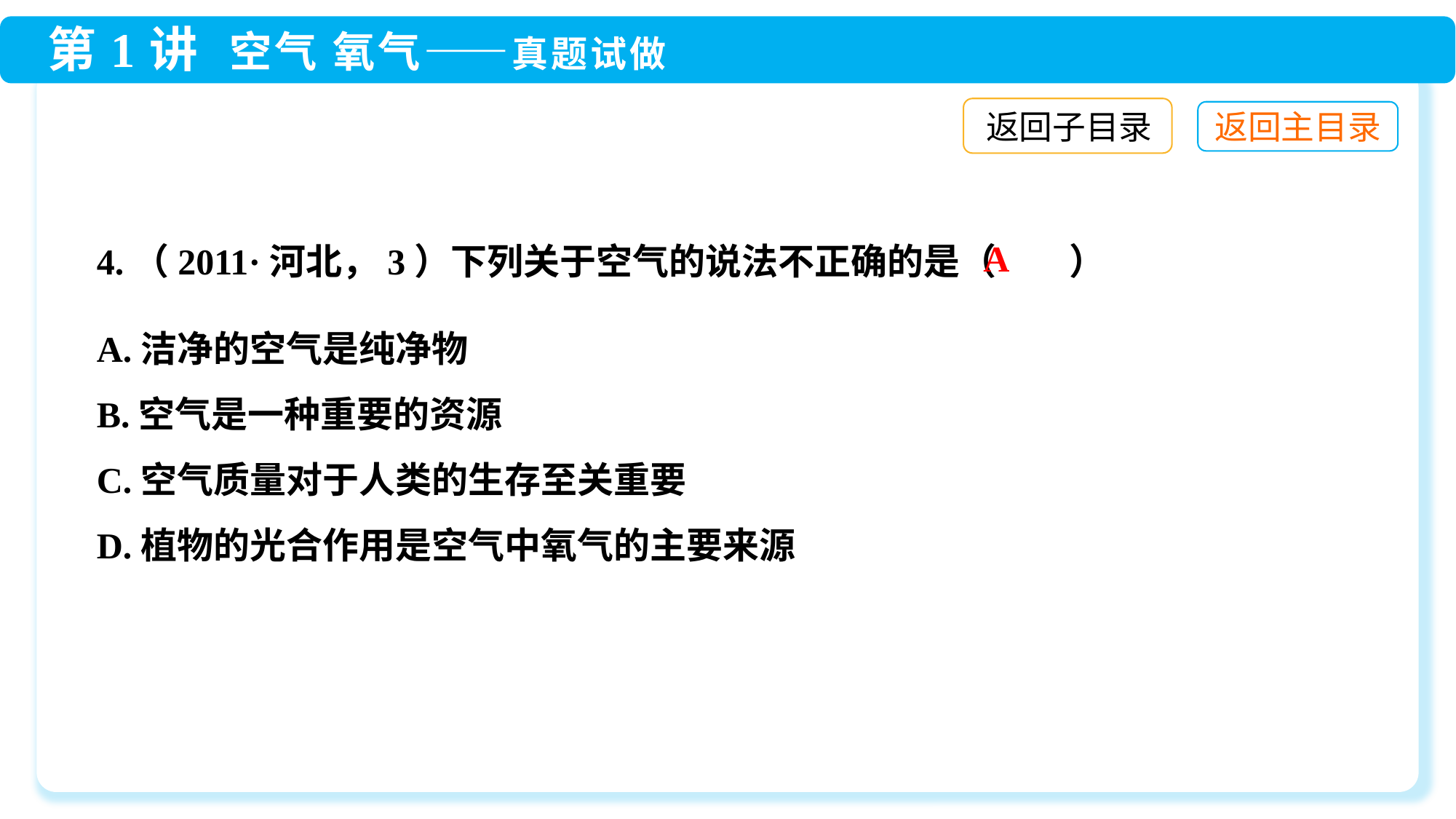

返回子目录

A
4.（2011·河北，3）下列关于空气的说法不正确的是（　　）

A.洁净的空气是纯净物
B.空气是一种重要的资源
C.空气质量对于人类的生存至关重要
D.植物的光合作用是空气中氧气的主要来源